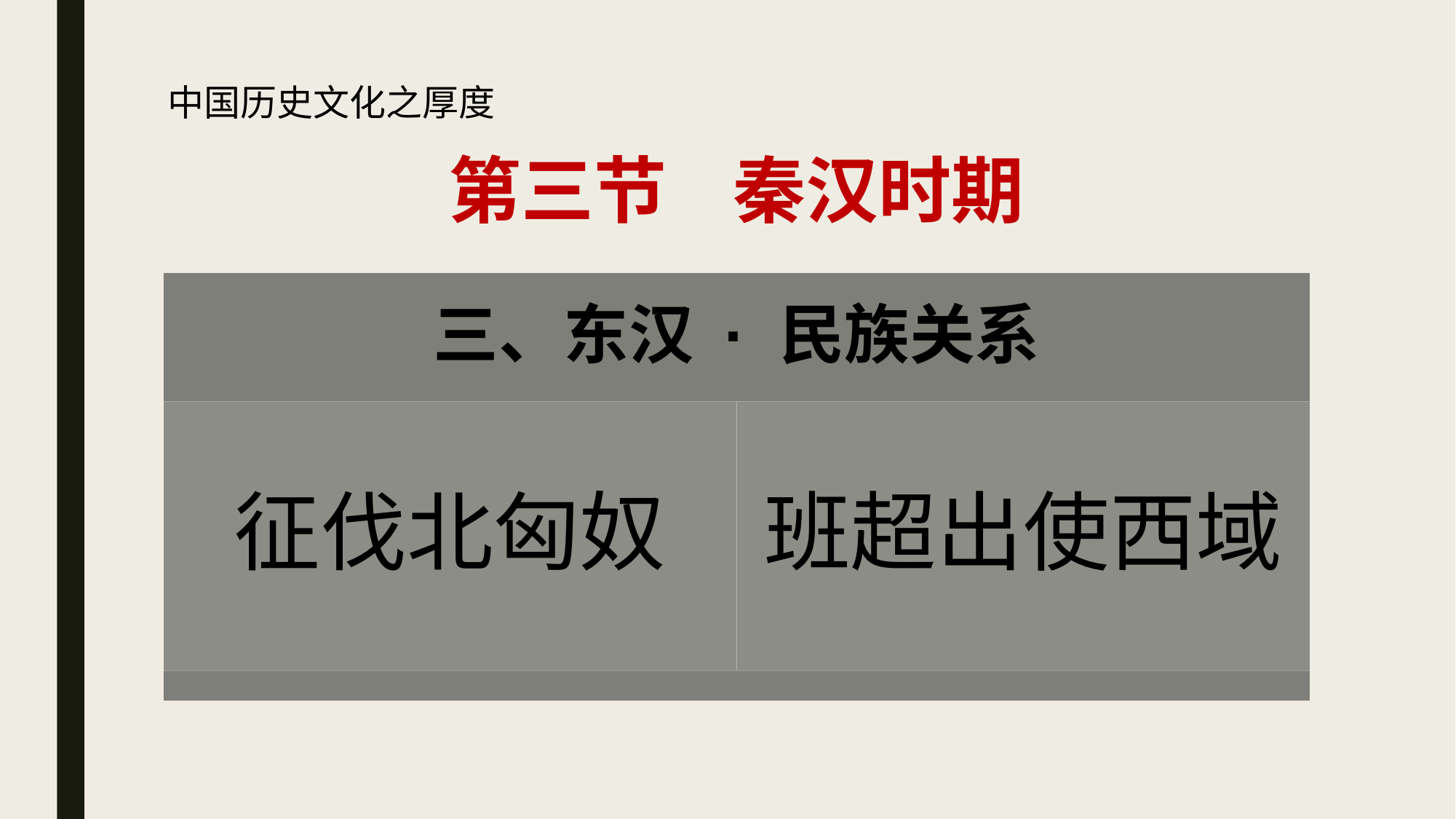

中国历史文化之厚度
# 第三节    秦汉时期
三、东汉 · 民族关系
征伐北匈奴
班超出使西域